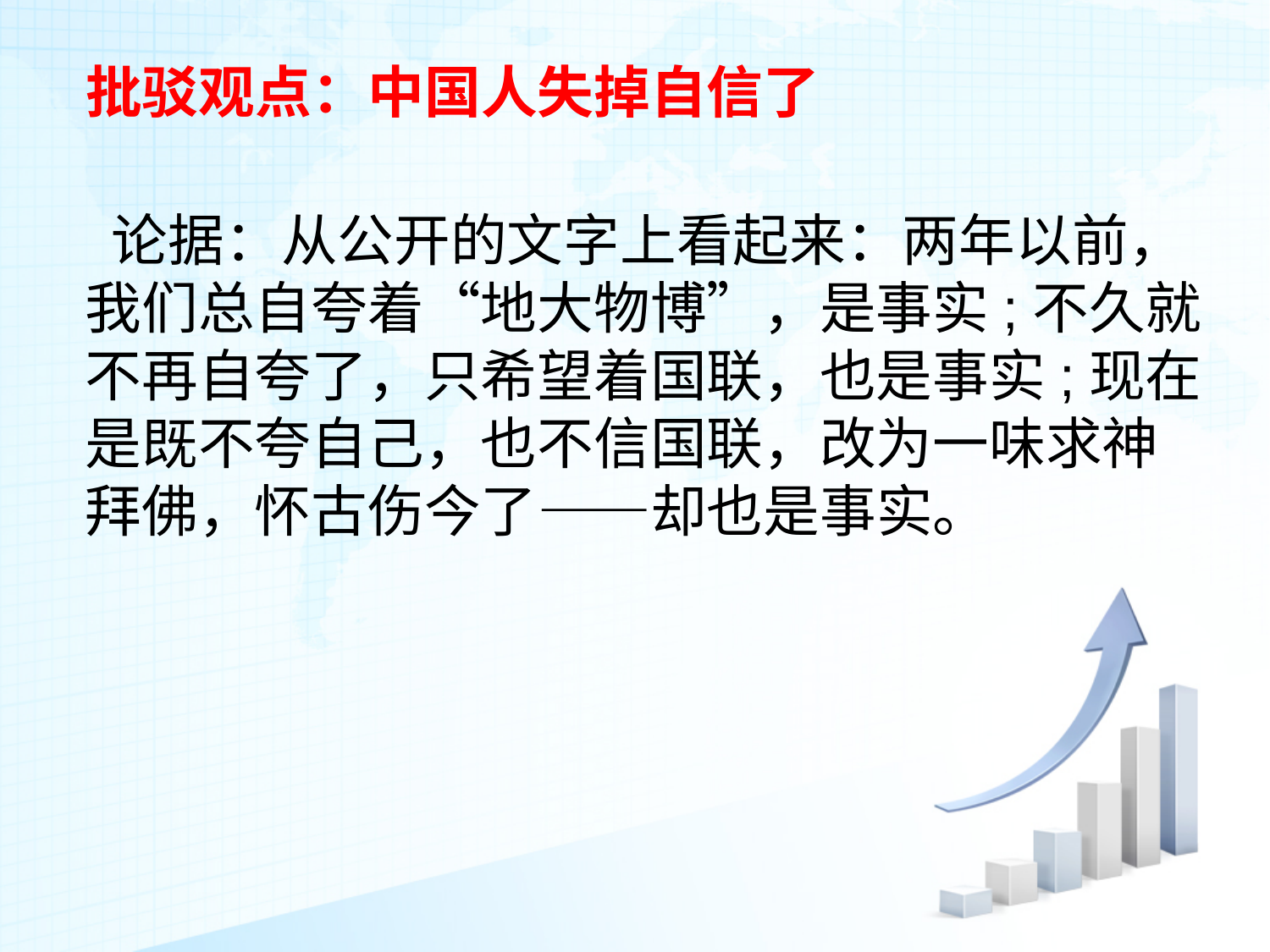

批驳观点：中国人失掉自信了
 论据：从公开的文字上看起来：两年以前，我们总自夸着“地大物博”，是事实;不久就不再自夸了，只希望着国联，也是事实;现在是既不夸自己，也不信国联，改为一味求神拜佛，怀古伤今了——却也是事实。